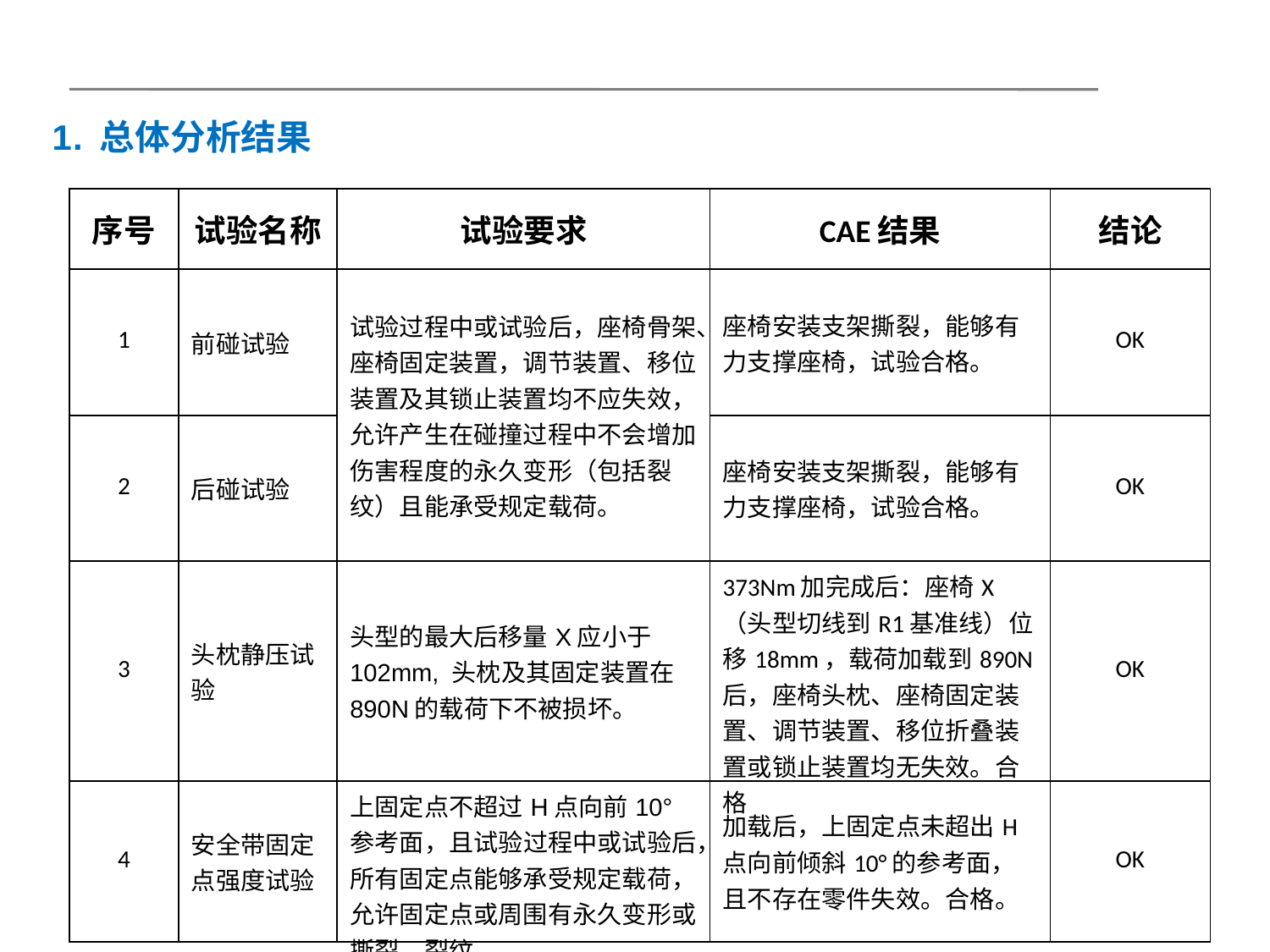

总体分析结果
| 序号 | 试验名称 | 试验要求 | CAE结果 | 结论 |
| --- | --- | --- | --- | --- |
| 1 | 前碰试验 | 试验过程中或试验后，座椅骨架、座椅固定装置，调节装置、移位装置及其锁止装置均不应失效，允许产生在碰撞过程中不会增加伤害程度的永久变形（包括裂纹）且能承受规定载荷。 | 座椅安装支架撕裂，能够有力支撑座椅，试验合格。 | OK |
| 2 | 后碰试验 |  | 座椅安装支架撕裂，能够有力支撑座椅，试验合格。 | OK |
| 3 | 头枕静压试验 | 头型的最大后移量X应小于102mm, 头枕及其固定装置在890N的载荷下不被损坏。 | 373Nm加完成后：座椅X（头型切线到R1基准线）位移18mm，载荷加载到890N后，座椅头枕、座椅固定装置、调节装置、移位折叠装置或锁止装置均无失效。合格 | OK |
| 4 | 安全带固定点强度试验 | 上固定点不超过H点向前10°参考面，且试验过程中或试验后，所有固定点能够承受规定载荷，允许固定点或周围有永久变形或撕裂、裂纹。 | 加载后，上固定点未超出H点向前倾斜10°的参考面，且不存在零件失效。合格。 | OK |